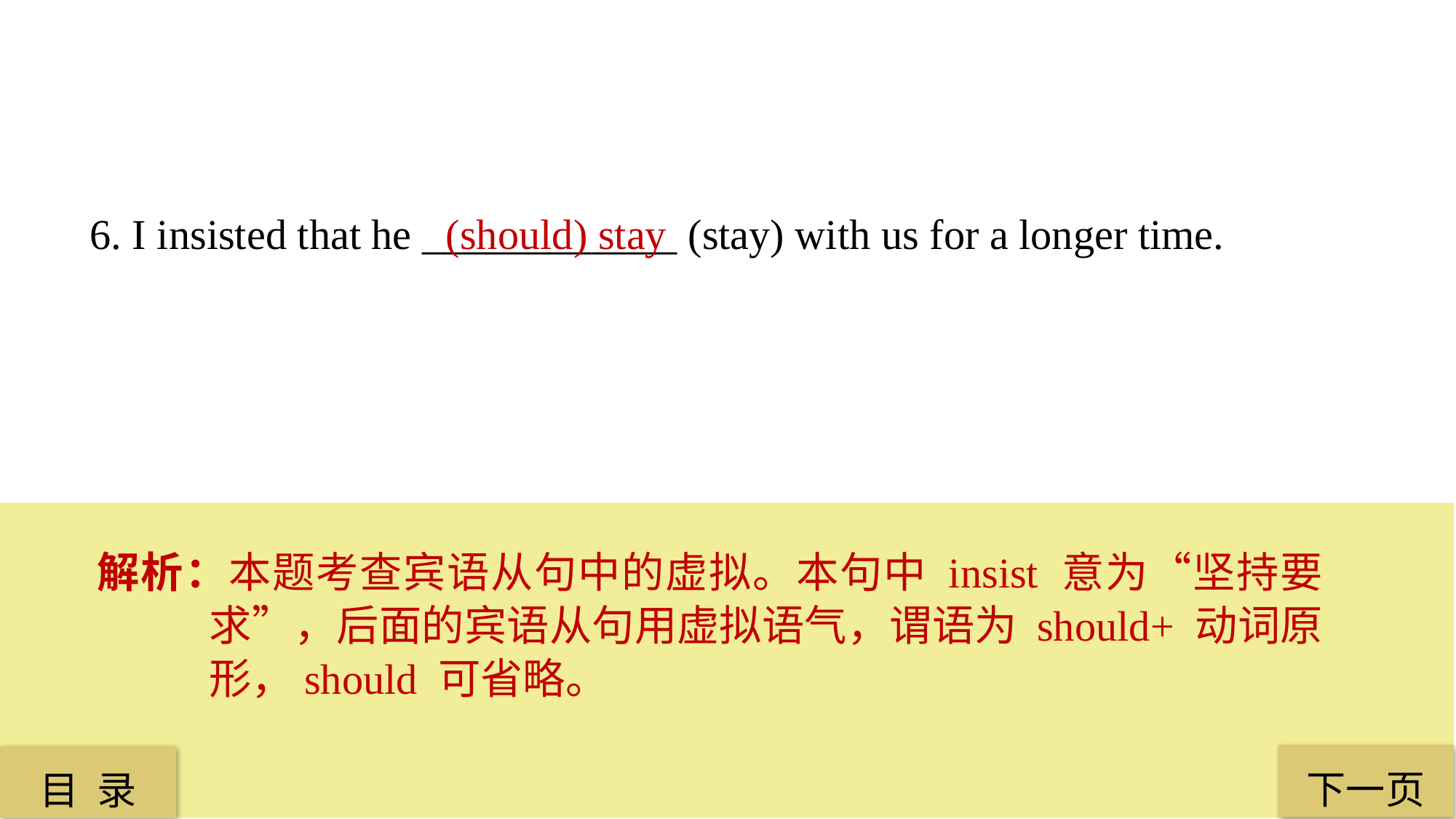

6. I insisted that he ____________ (stay) with us for a longer time.
 (should) stay
解析：本题考查宾语从句中的虚拟。本句中 insist 意为“坚持要求”，后面的宾语从句用虚拟语气，谓语为 should+ 动词原形，should 可省略。